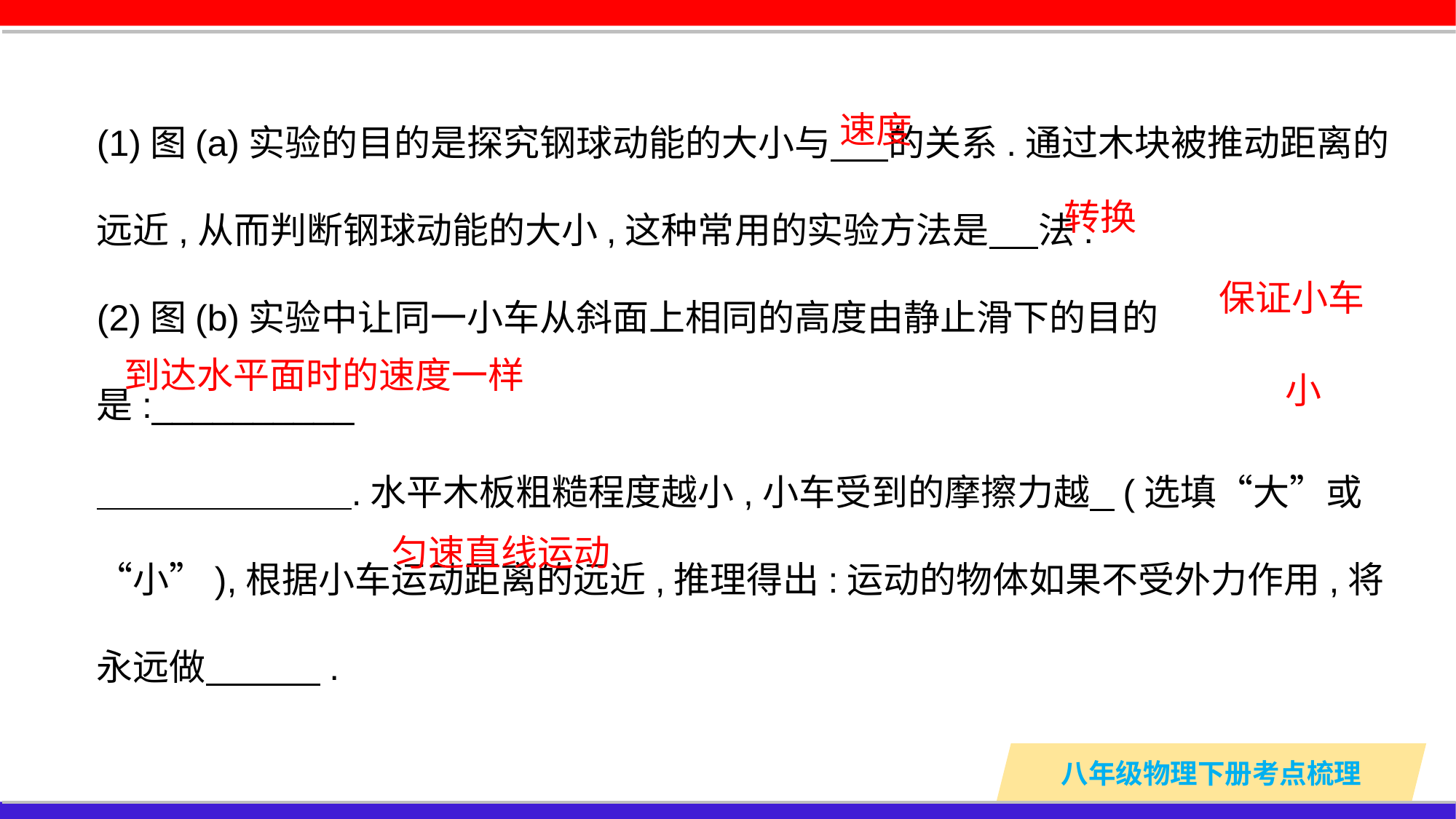

(1)图(a)实验的目的是探究钢球动能的大小与       的关系.通过木块被推动距离的远近,从而判断钢球动能的大小,这种常用的实验方法是      法.
(2)图(b)实验中让同一小车从斜面上相同的高度由静止滑下的目的是:__________
                         .水平木板粗糙程度越小,小车受到的摩擦力越   (选填“大”或“小”),根据小车运动距离的远近,推理得出:运动的物体如果不受外力作用,将永远做              .
速度
转换
保证小车
到达水平面时的速度一样
小
匀速直线运动